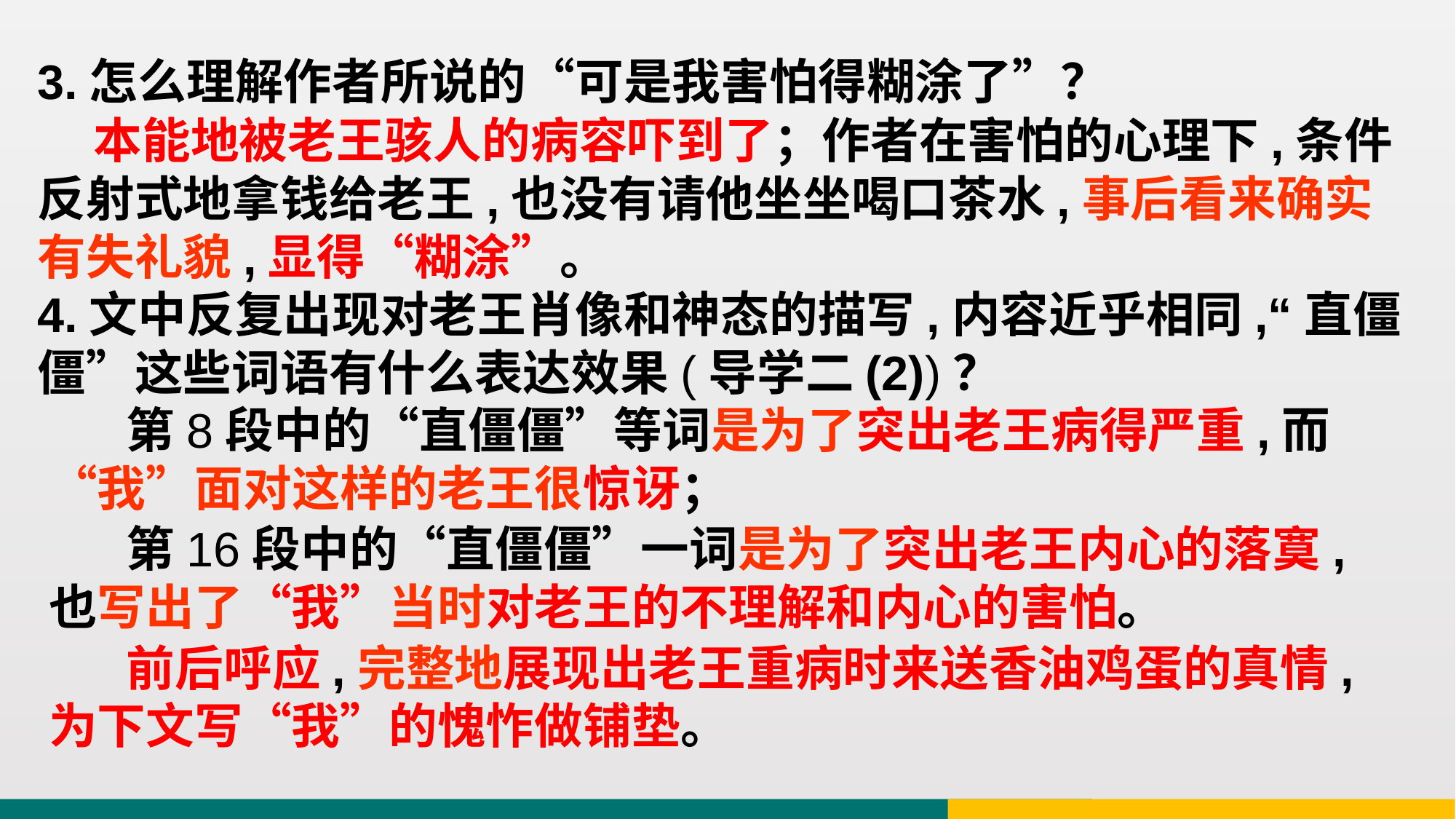

3.怎么理解作者所说的“可是我害怕得糊涂了”？

4.文中反复出现对老王肖像和神态的描写,内容近乎相同,“直僵僵”这些词语有什么表达效果(导学二(2))？
    本能地被老王骇人的病容吓到了；作者在害怕的心理下,条件反射式地拿钱给老王,也没有请他坐坐喝口茶水,事后看来确实有失礼貌,显得“糊涂”。
       第8段中的“直僵僵”等词是为了突出老王病得严重,而“我”面对这样的老王很惊讶；
       第16段中的“直僵僵”一词是为了突出老王内心的落寞,也写出了“我”当时对老王的不理解和内心的害怕。
       前后呼应,完整地展现出老王重病时来送香油鸡蛋的真情,为下文写“我”的愧怍做铺垫。